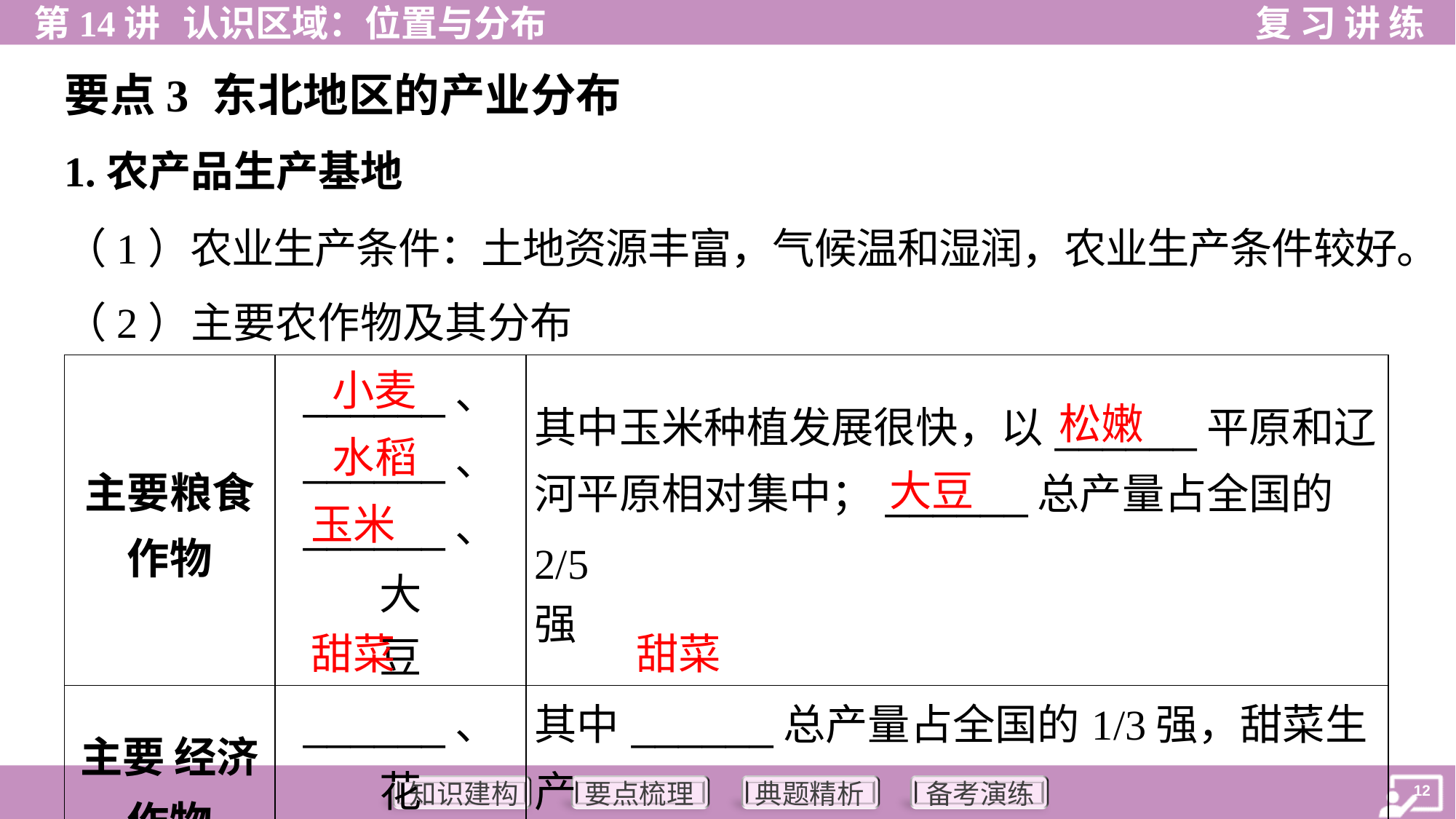

要点3 东北地区的产业分布
1.农产品生产基地
（1）农业生产条件：土地资源丰富，气候温和湿润，农业生产条件较好。
（2）主要农作物及其分布
小麦
| 主要粮食 作物 | \_\_\_\_\_\_、 \_\_\_\_\_\_、 \_\_\_\_\_\_、大 豆 | 其中玉米种植发展很快，以\_\_\_\_\_\_平原和辽 河平原相对集中；\_\_\_\_\_\_总产量占全国的2/5 强 |
| --- | --- | --- |
| 主要 经济 作物 | \_\_\_\_\_\_、花 生、亚麻 | 其中\_\_\_\_\_\_总产量占全国的1/3强，甜菜生产 集中在三江平原和松嫩平原 |
松嫩
水稻
大豆
玉米
甜菜
甜菜